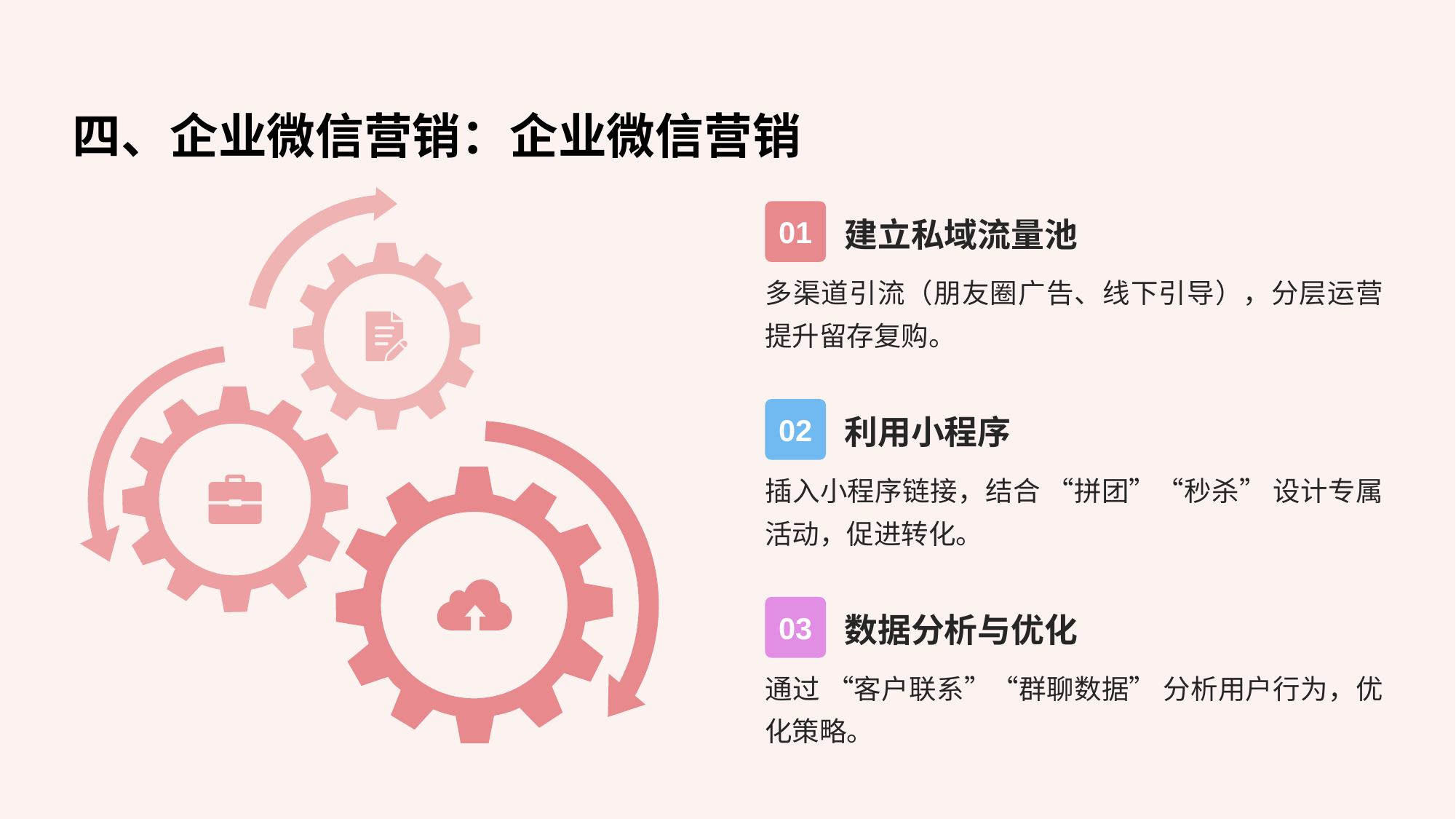

# 四、企业微信营销：企业微信营销

建立私域流量池
01

多渠道引流（朋友圈广告、线下引导），分层运营提升留存复购。

利用小程序
02

插入小程序链接，结合 “拼团”“秒杀” 设计专属活动，促进转化。

数据分析与优化
03
通过 “客户联系”“群聊数据” 分析用户行为，优化策略。